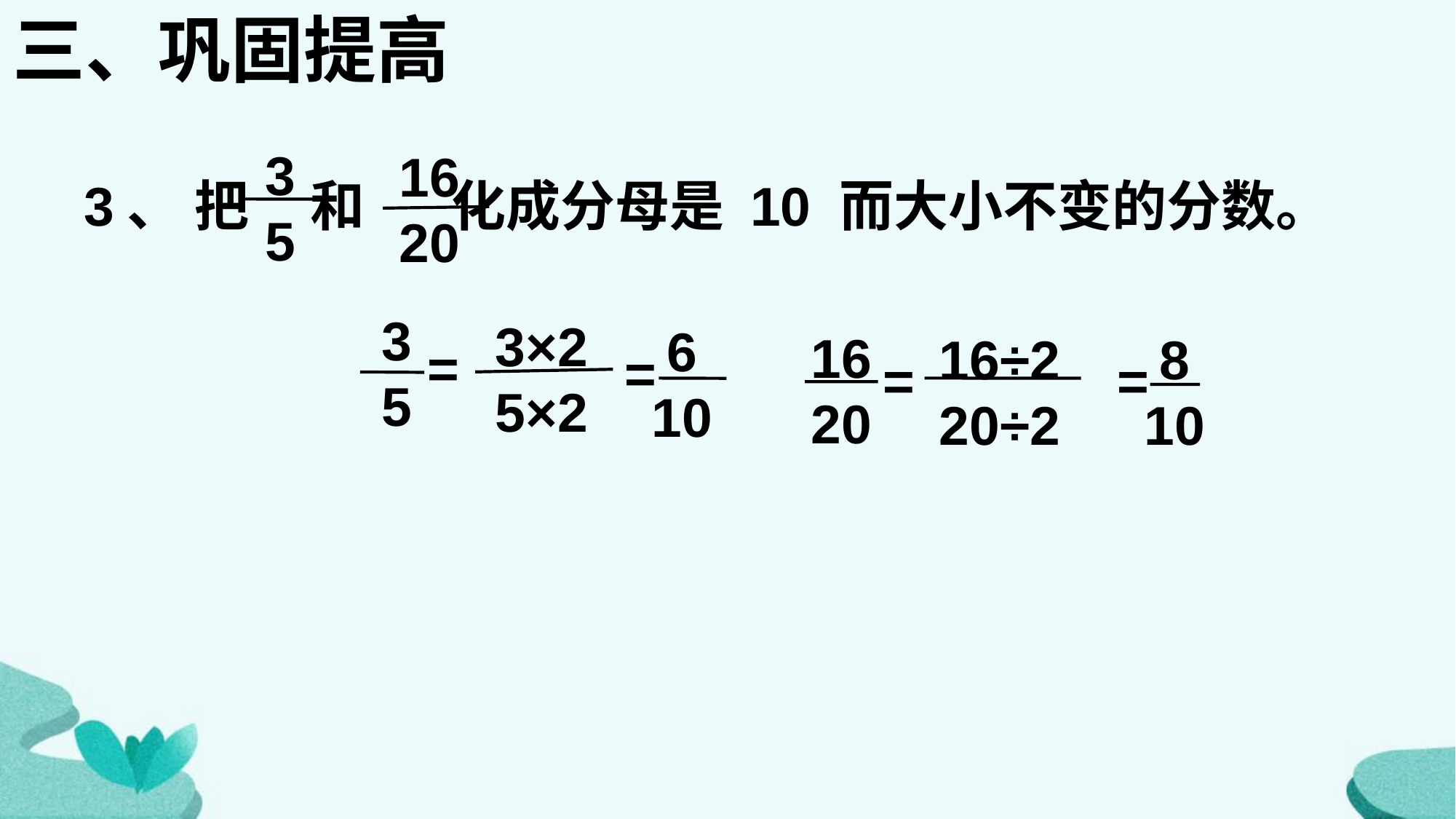

三、巩固提高
3、 把     和       化成分母是 10 而大小不变的分数。
3
5

16
20

3
5

3×2
5×2
=

6
10

=
16
20

8
10

=
16÷2
20÷2

=
13